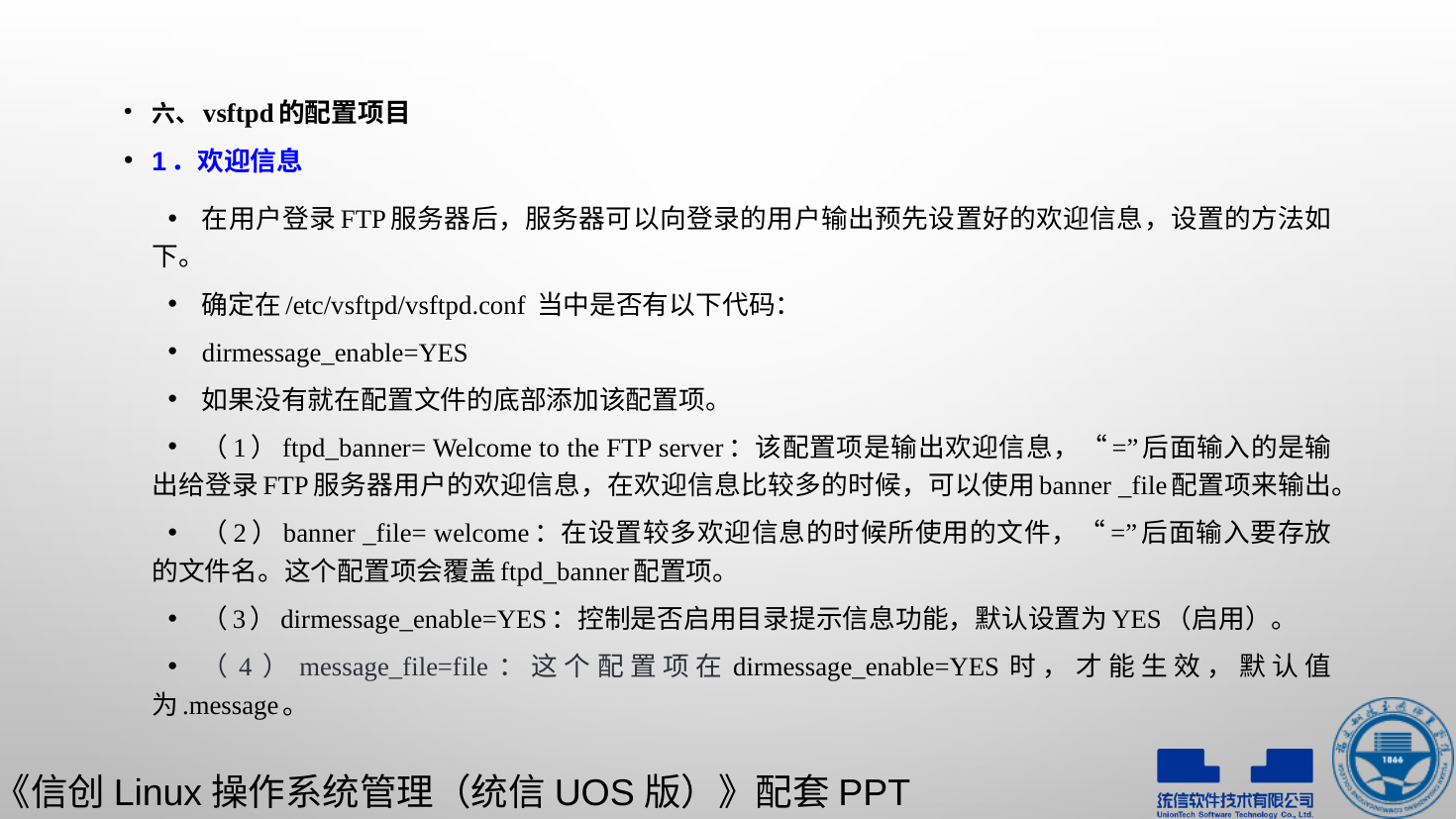

六、vsftpd的配置项目
1．欢迎信息
在用户登录FTP服务器后，服务器可以向登录的用户输出预先设置好的欢迎信息，设置的方法如下。
确定在/etc/vsftpd/vsftpd.conf 当中是否有以下代码：
dirmessage_enable=YES
如果没有就在配置文件的底部添加该配置项。
（1）ftpd_banner= Welcome to the FTP server：该配置项是输出欢迎信息，“=”后面输入的是输出给登录FTP服务器用户的欢迎信息，在欢迎信息比较多的时候，可以使用banner _file配置项来输出。
（2）banner _file= welcome：在设置较多欢迎信息的时候所使用的文件，“=”后面输入要存放的文件名。这个配置项会覆盖ftpd_banner配置项。
（3）dirmessage_enable=YES：控制是否启用目录提示信息功能，默认设置为YES（启用）。
（4）message_file=file：这个配置项在dirmessage_enable=YES时，才能生效，默认值为.message。